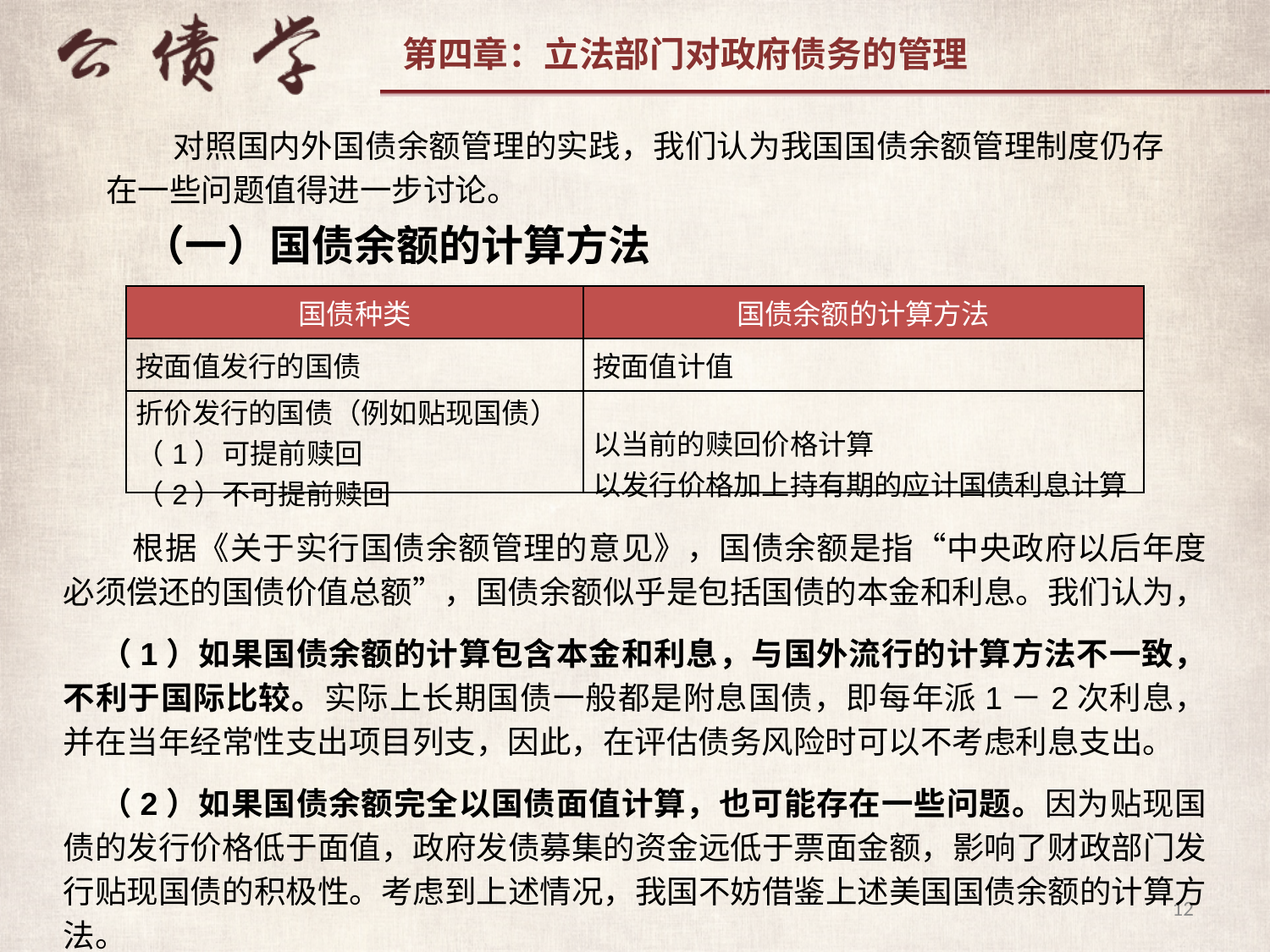

对照国内外国债余额管理的实践，我们认为我国国债余额管理制度仍存在一些问题值得进一步讨论。
（一）国债余额的计算方法
| 国债种类 | 国债余额的计算方法 |
| --- | --- |
| 按面值发行的国债 | 按面值计值 |
| 折价发行的国债（例如贴现国债） （1）可提前赎回 （2）不可提前赎回 | 以当前的赎回价格计算 以发行价格加上持有期的应计国债利息计算 |
   根据《关于实行国债余额管理的意见》，国债余额是指“中央政府以后年度必须偿还的国债价值总额”，国债余额似乎是包括国债的本金和利息。我们认为，
（1）如果国债余额的计算包含本金和利息，与国外流行的计算方法不一致，不利于国际比较。实际上长期国债一般都是附息国债，即每年派1－2次利息，并在当年经常性支出项目列支，因此，在评估债务风险时可以不考虑利息支出。
（2）如果国债余额完全以国债面值计算，也可能存在一些问题。因为贴现国债的发行价格低于面值，政府发债募集的资金远低于票面金额，影响了财政部门发行贴现国债的积极性。考虑到上述情况，我国不妨借鉴上述美国国债余额的计算方法。
12